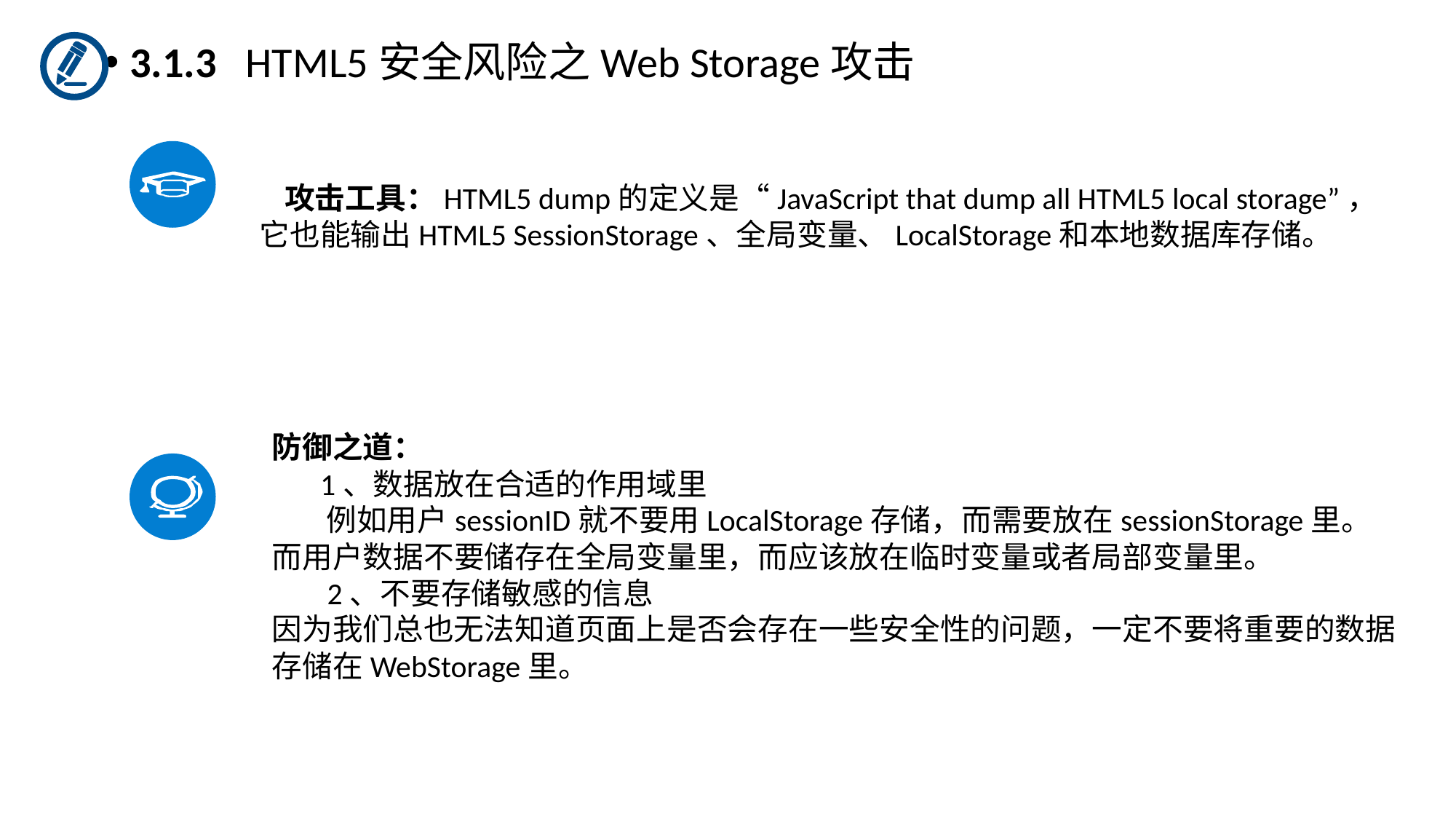

3.1.3   HTML5安全风险之Web Storage攻击

   攻击工具：HTML5 dump的定义是“JavaScript that dump all HTML5 local storage”，它也能输出HTML5 SessionStorage、全局变量、LocalStorage和本地数据库存储。
防御之道：
       1、数据放在合适的作用域里
       例如用户sessionID就不要用LocalStorage存储，而需要放在sessionStorage里。而用户数据不要储存在全局变量里，而应该放在临时变量或者局部变量里。
        2、不要存储敏感的信息
因为我们总也无法知道页面上是否会存在一些安全性的问题，一定不要将重要的数据存储在WebStorage里。